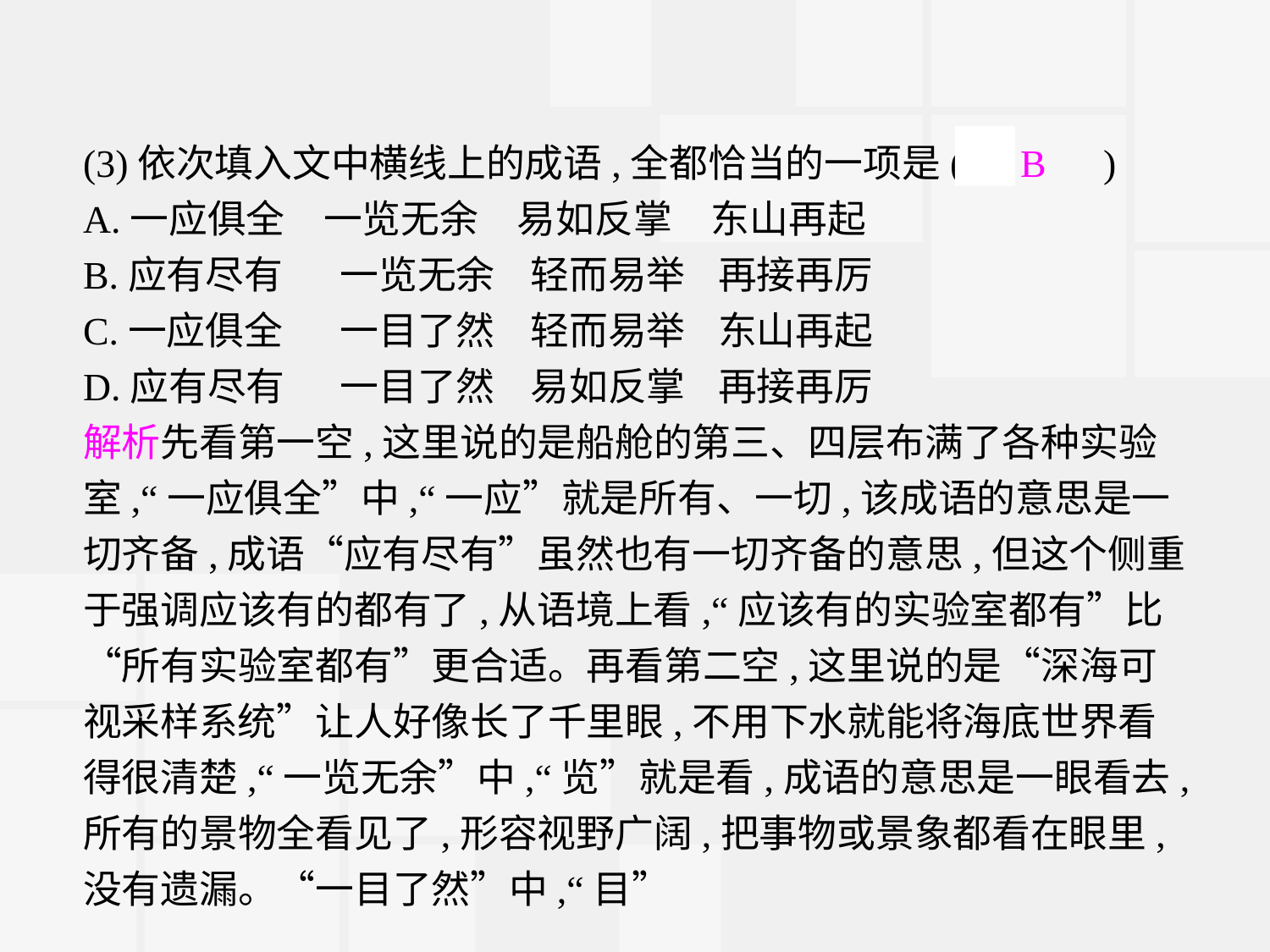

(3)依次填入文中横线上的成语,全都恰当的一项是(　B　)
A.一应俱全　一览无余　易如反掌　东山再起
B.应有尽有	一览无余	轻而易举	再接再厉
C.一应俱全	一目了然	轻而易举	东山再起
D.应有尽有	一目了然	易如反掌	再接再厉
解析先看第一空,这里说的是船舱的第三、四层布满了各种实验室,“一应俱全”中,“一应”就是所有、一切,该成语的意思是一切齐备,成语“应有尽有”虽然也有一切齐备的意思,但这个侧重于强调应该有的都有了,从语境上看,“应该有的实验室都有”比“所有实验室都有”更合适。再看第二空,这里说的是“深海可视采样系统”让人好像长了千里眼,不用下水就能将海底世界看得很清楚,“一览无余”中,“览”就是看,成语的意思是一眼看去,所有的景物全看见了,形容视野广阔,把事物或景象都看在眼里,没有遗漏。“一目了然”中,“目”